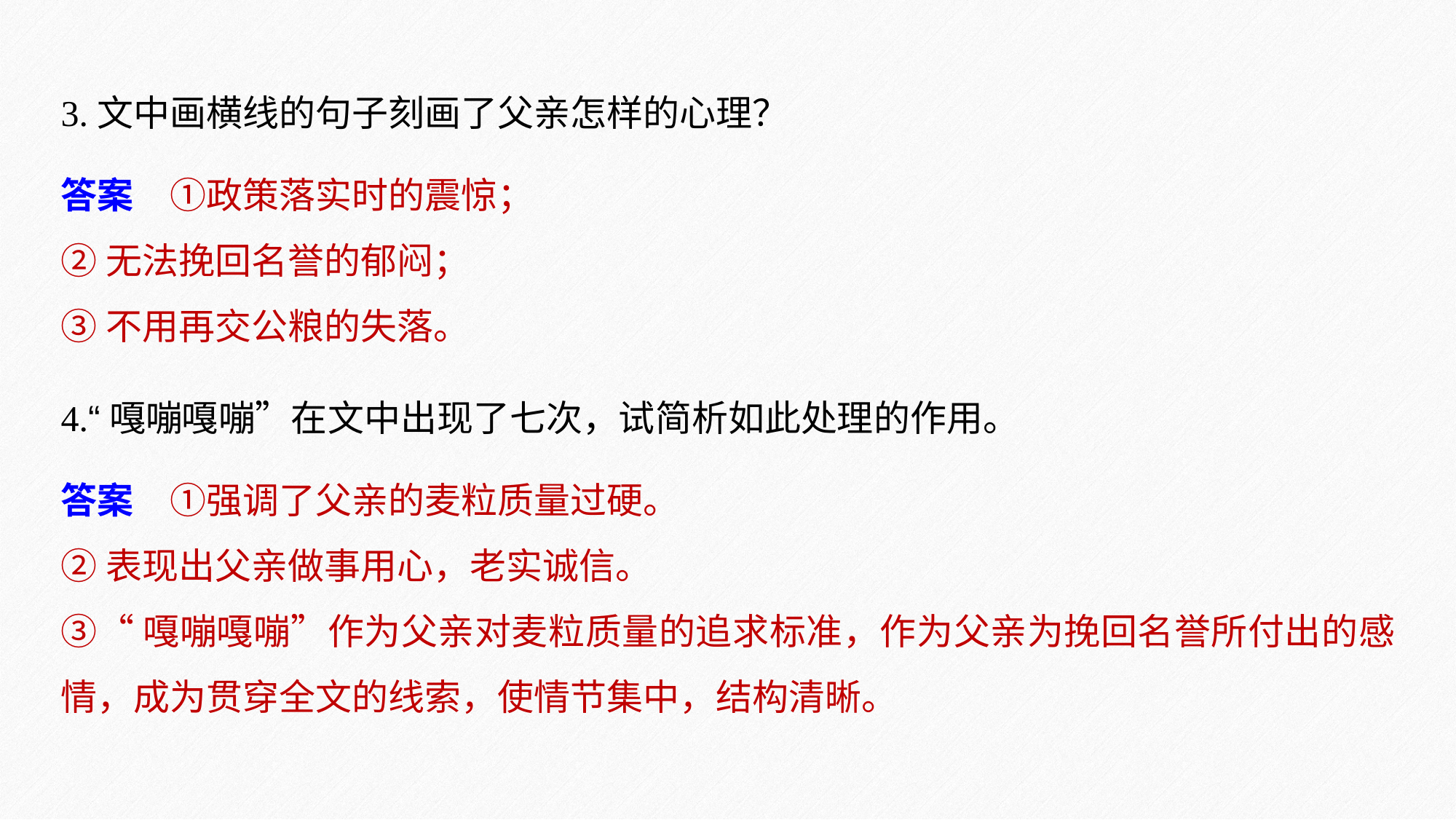

3.文中画横线的句子刻画了父亲怎样的心理？
答案　①政策落实时的震惊；
②无法挽回名誉的郁闷；
③不用再交公粮的失落。
4.“嘎嘣嘎嘣”在文中出现了七次，试简析如此处理的作用。
答案　①强调了父亲的麦粒质量过硬。
②表现出父亲做事用心，老实诚信。
③“嘎嘣嘎嘣”作为父亲对麦粒质量的追求标准，作为父亲为挽回名誉所付出的感情，成为贯穿全文的线索，使情节集中，结构清晰。